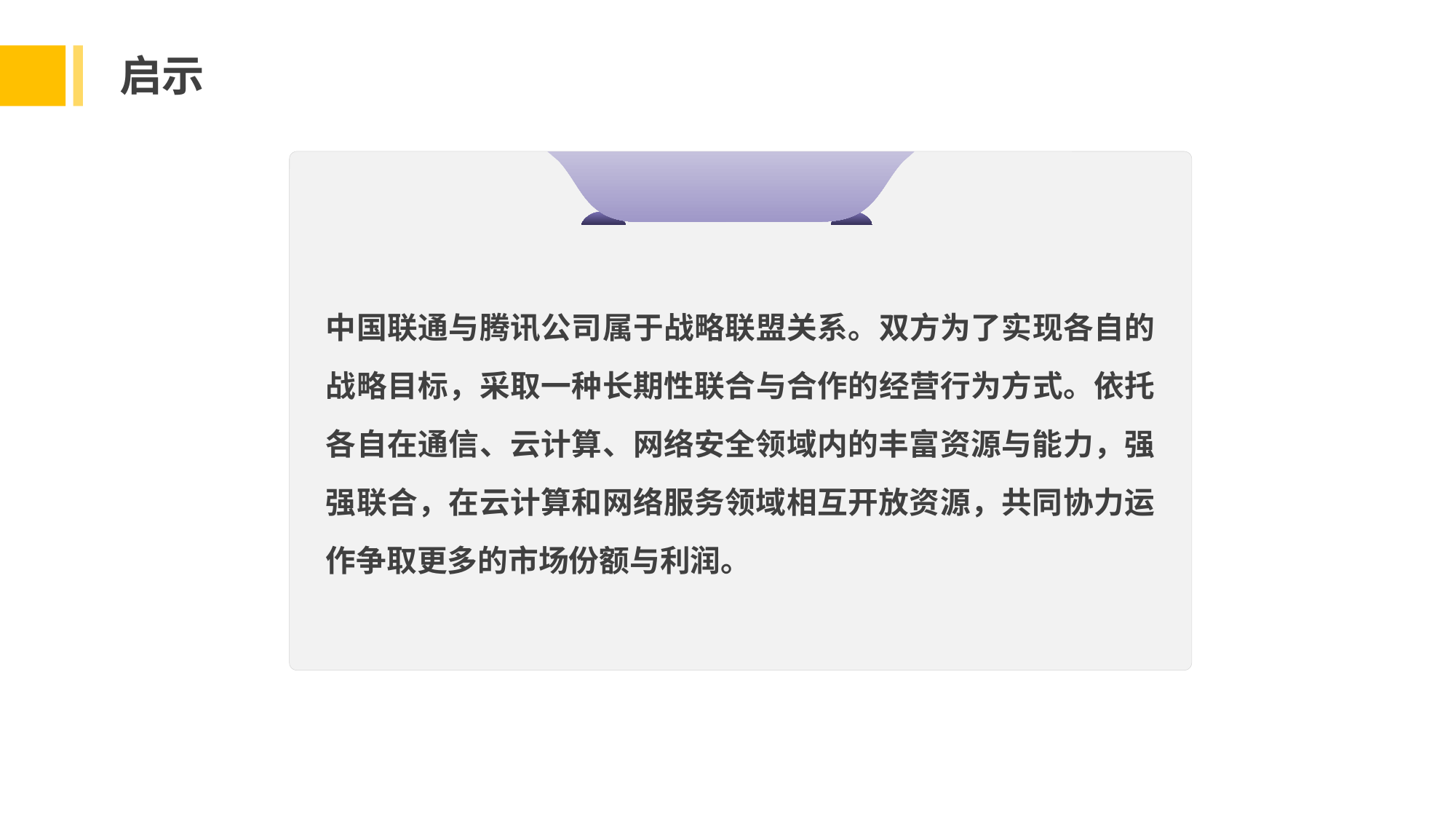

启示

中国联通与腾讯公司属于战略联盟关系。双方为了实现各自的战略目标，采取一种长期性联合与合作的经营行为方式。依托各自在通信、云计算、网络安全领域内的丰富资源与能力，强强联合，在云计算和网络服务领域相互开放资源，共同协力运作争取更多的市场份额与利润。